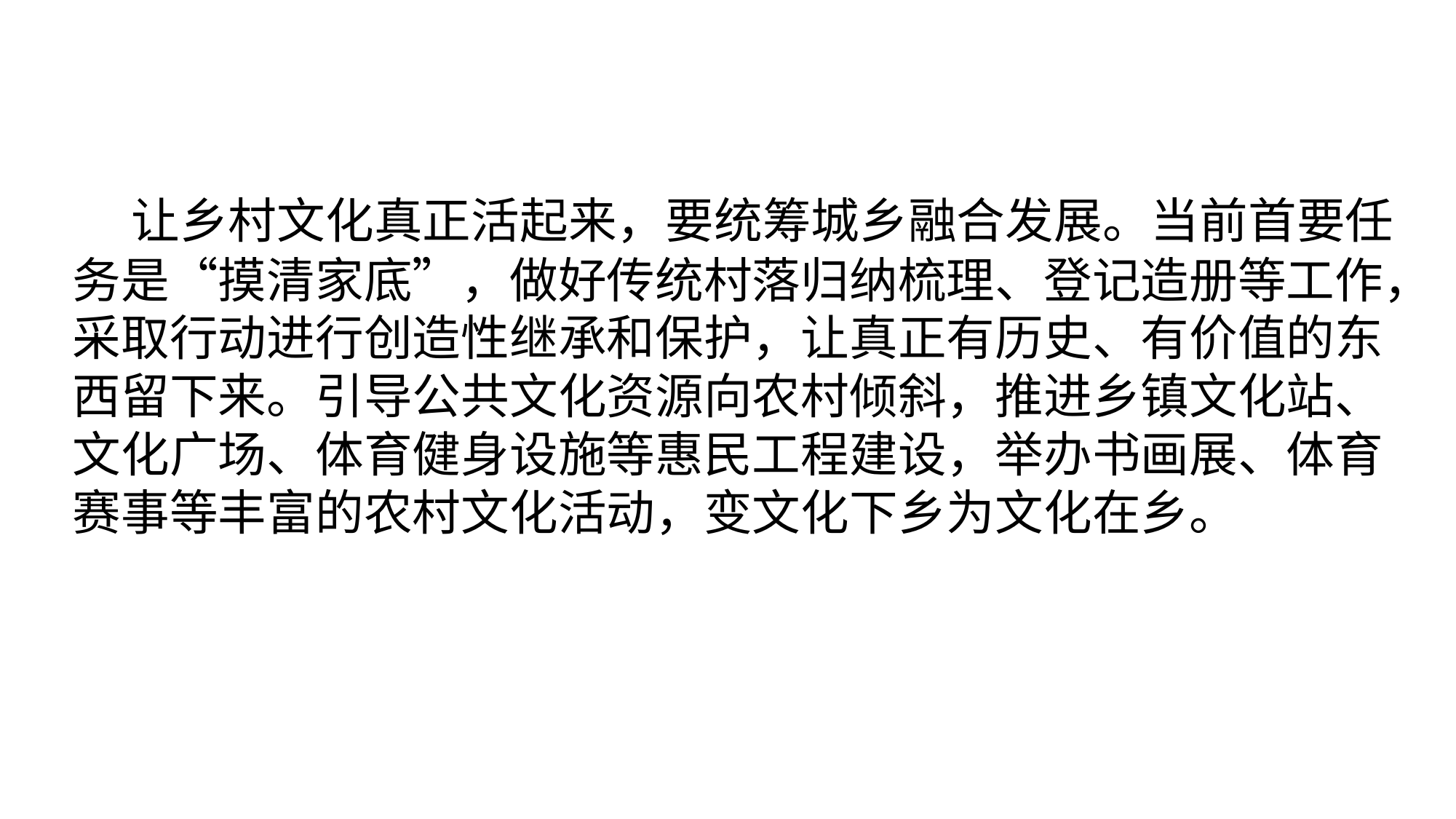

让乡村文化真正活起来，要统筹城乡融合发展。当前首要任务是“摸清家底”，做好传统村落归纳梳理、登记造册等工作，采取行动进行创造性继承和保护，让真正有历史、有价值的东西留下来。引导公共文化资源向农村倾斜，推进乡镇文化站、文化广场、体育健身设施等惠民工程建设，举办书画展、体育赛事等丰富的农村文化活动，变文化下乡为文化在乡。